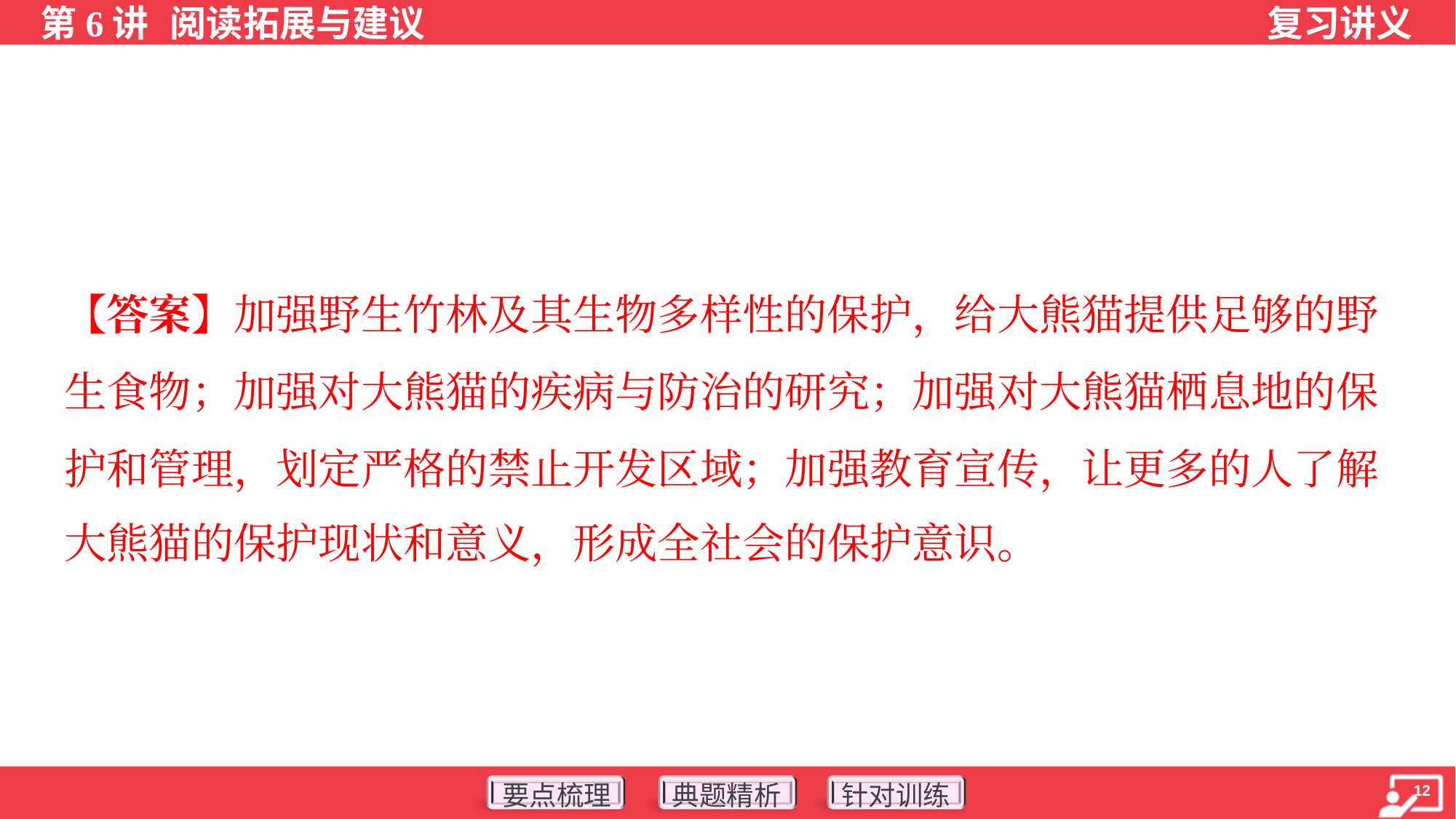

【答案】加强野生竹林及其生物多样性的保护，给大熊猫提供足够的野
生食物；加强对大熊猫的疾病与防治的研究；加强对大熊猫栖息地的保
护和管理，划定严格的禁止开发区域；加强教育宣传，让更多的人了解
大熊猫的保护现状和意义，形成全社会的保护意识。